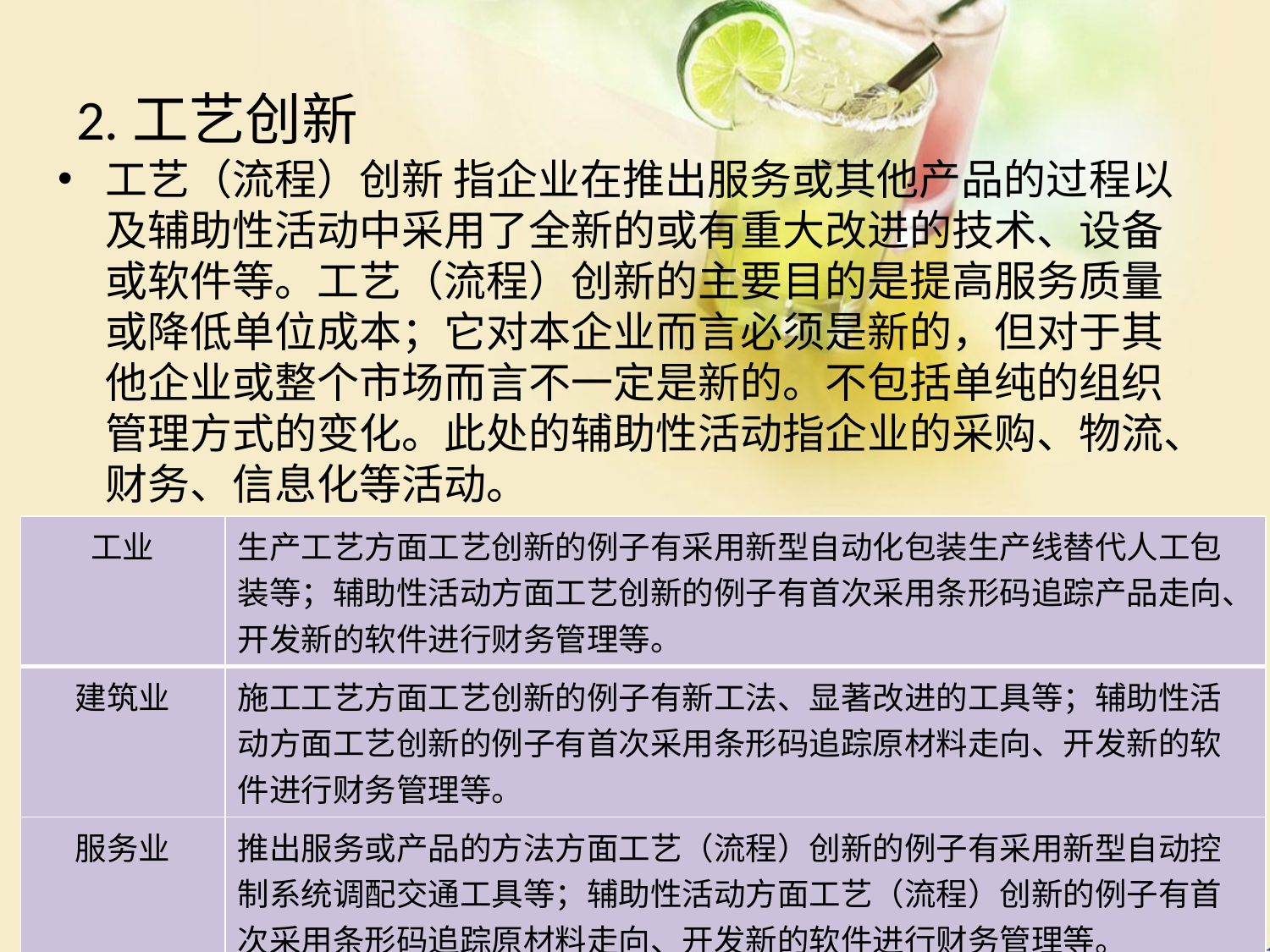

# 2.工艺创新
工艺（流程）创新 指企业在推出服务或其他产品的过程以及辅助性活动中采用了全新的或有重大改进的技术、设备或软件等。工艺（流程）创新的主要目的是提高服务质量或降低单位成本；它对本企业而言必须是新的，但对于其他企业或整个市场而言不一定是新的。不包括单纯的组织管理方式的变化。此处的辅助性活动指企业的采购、物流、财务、信息化等活动。

| 工业 | 生产工艺方面工艺创新的例子有采用新型自动化包装生产线替代人工包装等；辅助性活动方面工艺创新的例子有首次采用条形码追踪产品走向、开发新的软件进行财务管理等。 |
| --- | --- |
| 建筑业 | 施工工艺方面工艺创新的例子有新工法、显著改进的工具等；辅助性活动方面工艺创新的例子有首次采用条形码追踪原材料走向、开发新的软件进行财务管理等。 |
| 服务业 | 推出服务或产品的方法方面工艺（流程）创新的例子有采用新型自动控制系统调配交通工具等；辅助性活动方面工艺（流程）创新的例子有首次采用条形码追踪原材料走向、开发新的软件进行财务管理等。 |